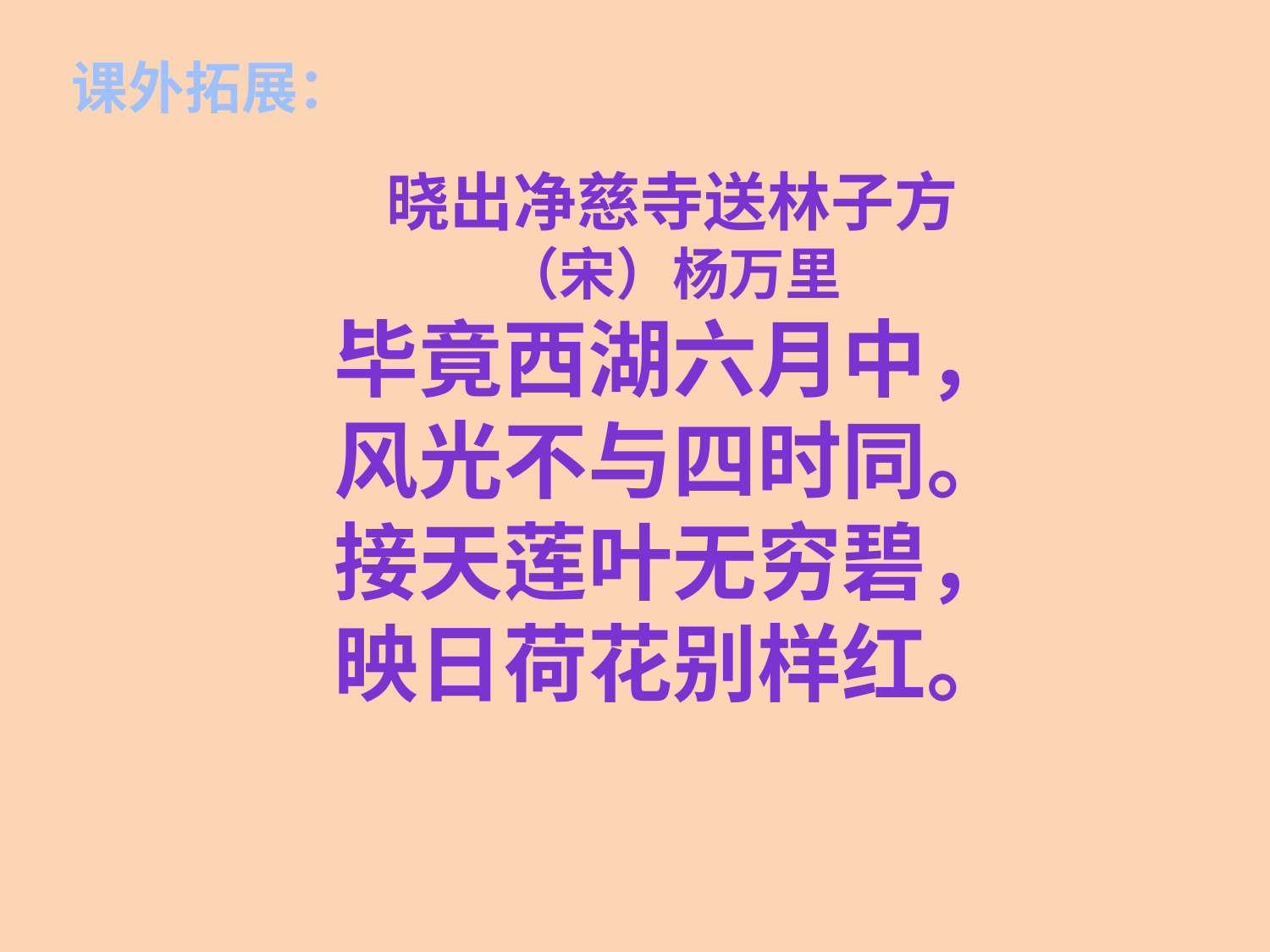

课外拓展：
晓出净慈寺送林子方
（宋）杨万里
毕竟西湖六月中，
风光不与四时同。
接天莲叶无穷碧，
映日荷花别样红。